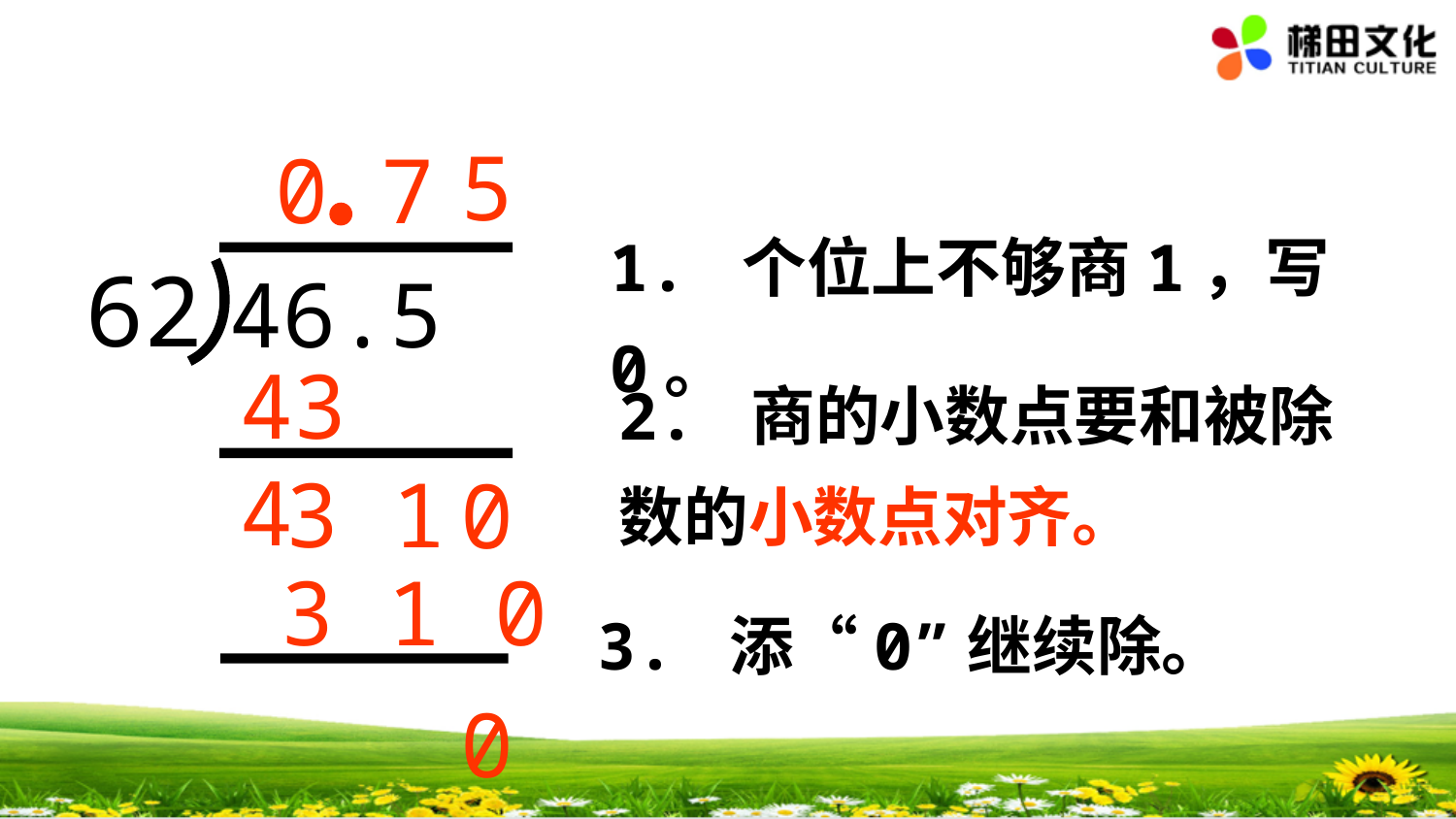

5
0
7

62

46.5
43 4
3 1

0
3 1 0

0
1. 个位上不够商1，写0。
2. 商的小数点要和被除数的小数点对齐。
3. 添“0”继续除。